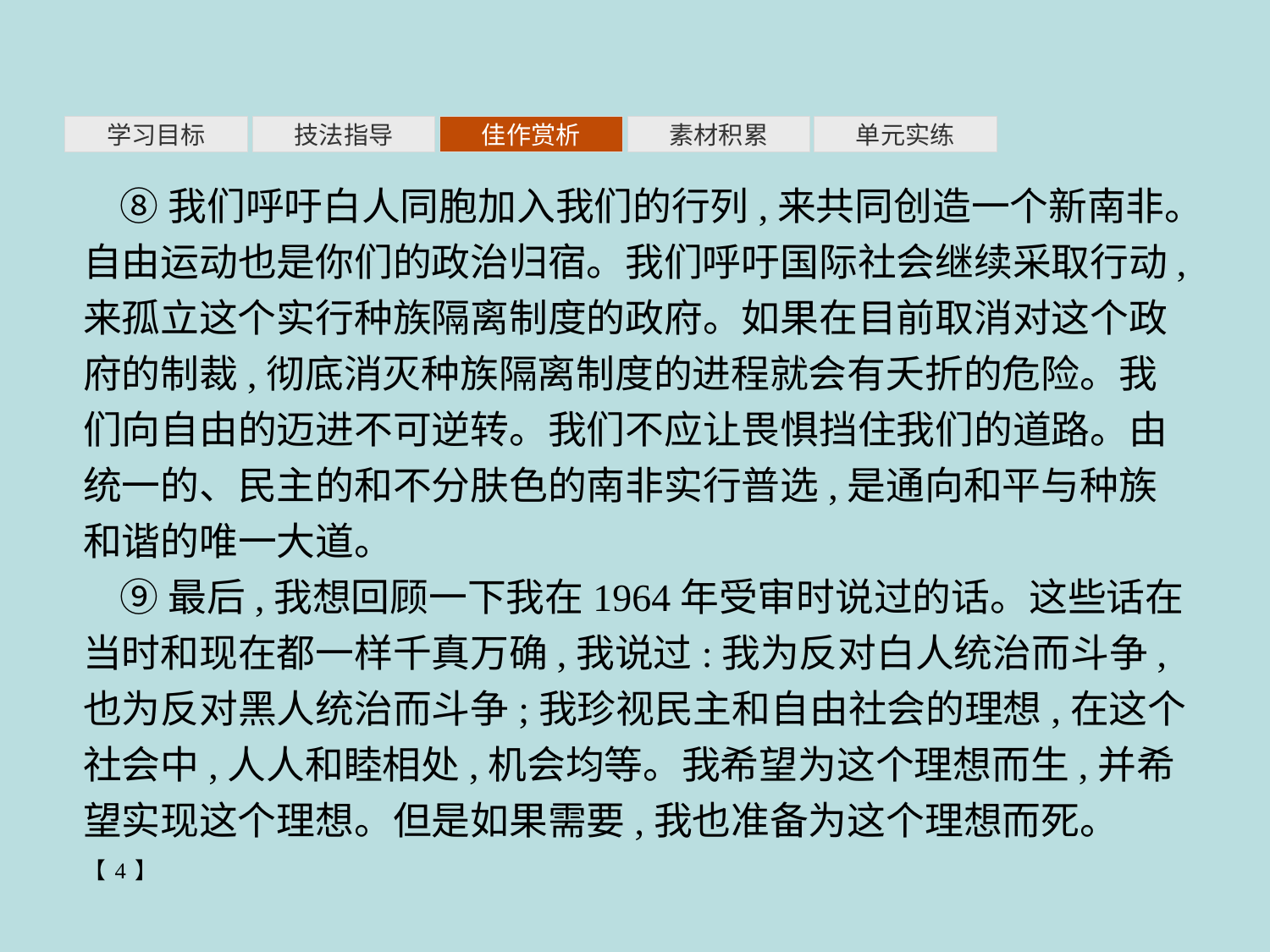

素材积累
学习目标
技法指导
佳作赏析
单元实练
⑧我们呼吁白人同胞加入我们的行列,来共同创造一个新南非。自由运动也是你们的政治归宿。我们呼吁国际社会继续采取行动,来孤立这个实行种族隔离制度的政府。如果在目前取消对这个政府的制裁,彻底消灭种族隔离制度的进程就会有夭折的危险。我们向自由的迈进不可逆转。我们不应让畏惧挡住我们的道路。由统一的、民主的和不分肤色的南非实行普选,是通向和平与种族和谐的唯一大道。
⑨最后,我想回顾一下我在1964年受审时说过的话。这些话在当时和现在都一样千真万确,我说过:我为反对白人统治而斗争,也为反对黑人统治而斗争;我珍视民主和自由社会的理想,在这个社会中,人人和睦相处,机会均等。我希望为这个理想而生,并希望实现这个理想。但是如果需要,我也准备为这个理想而死。【4】